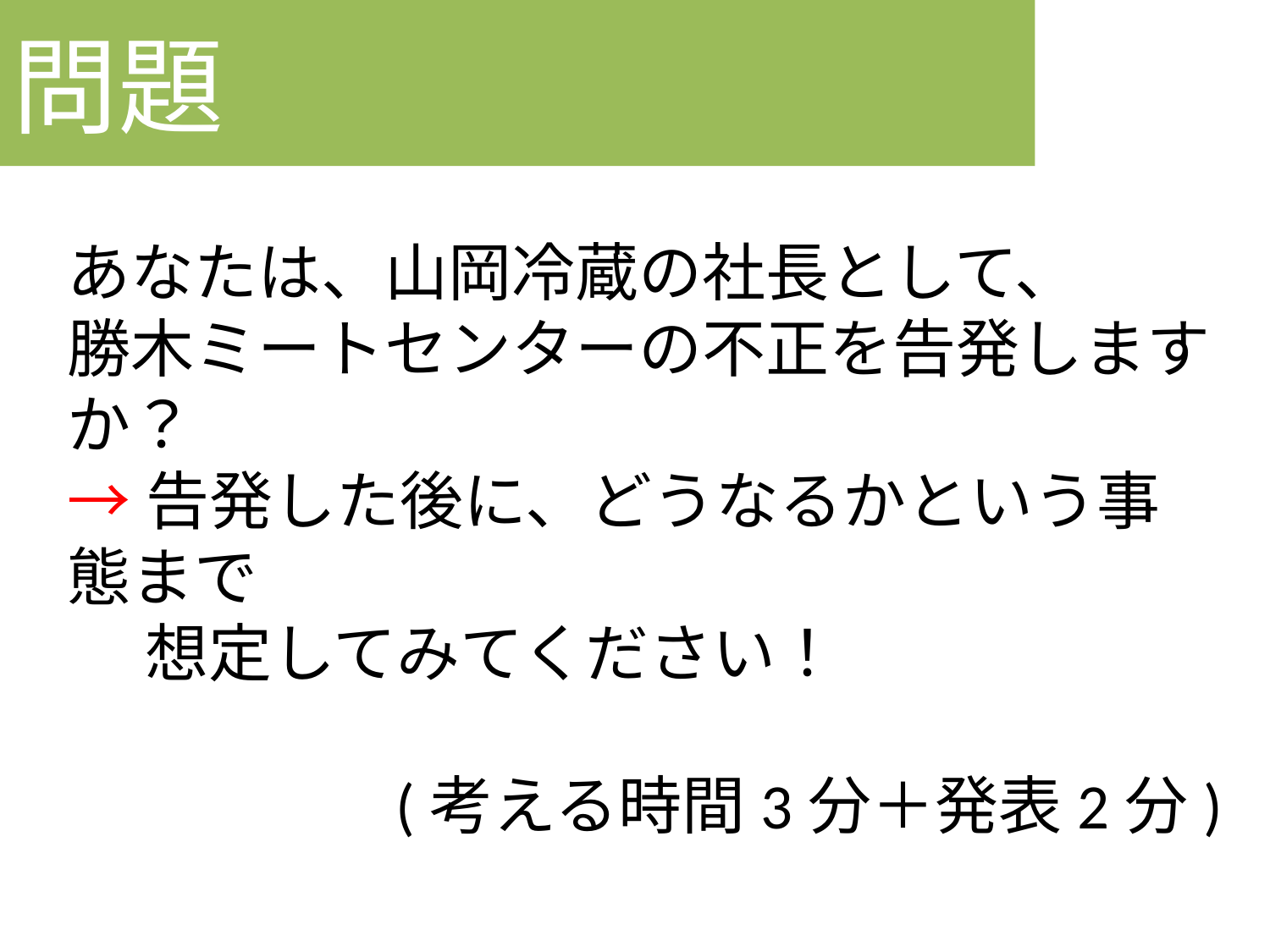

問題
あなたは、山岡冷蔵の社長として、
勝木ミートセンターの不正を告発しますか？
→告発した後に、どうなるかという事態まで
　 想定してみてください！

(考える時間3分＋発表2分)